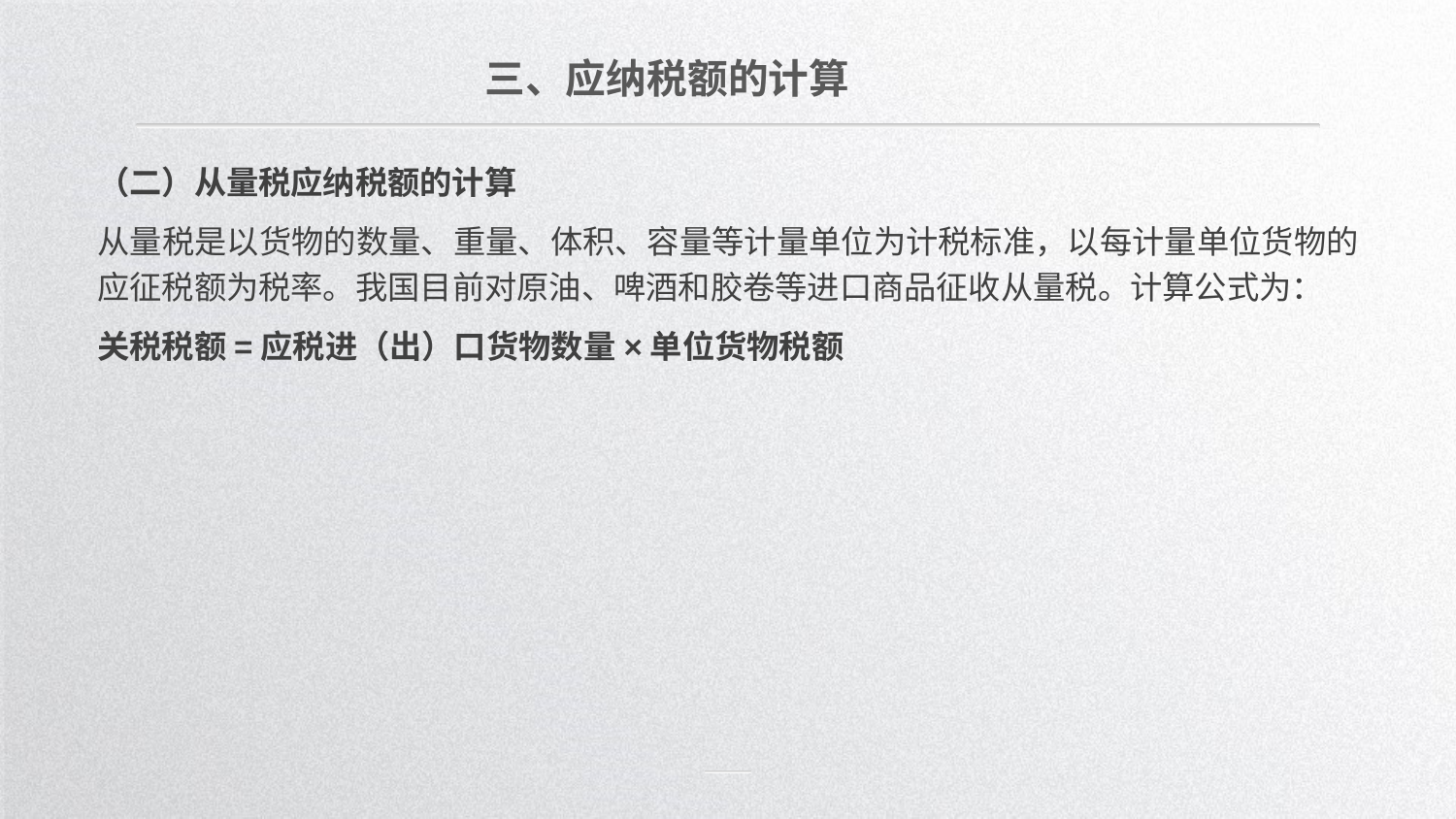

三、应纳税额的计算
（二）从量税应纳税额的计算
从量税是以货物的数量、重量、体积、容量等计量单位为计税标准，以每计量单位货物的应征税额为税率。我国目前对原油、啤酒和胶卷等进口商品征收从量税。计算公式为：
关税税额=应税进（出）口货物数量×单位货物税额